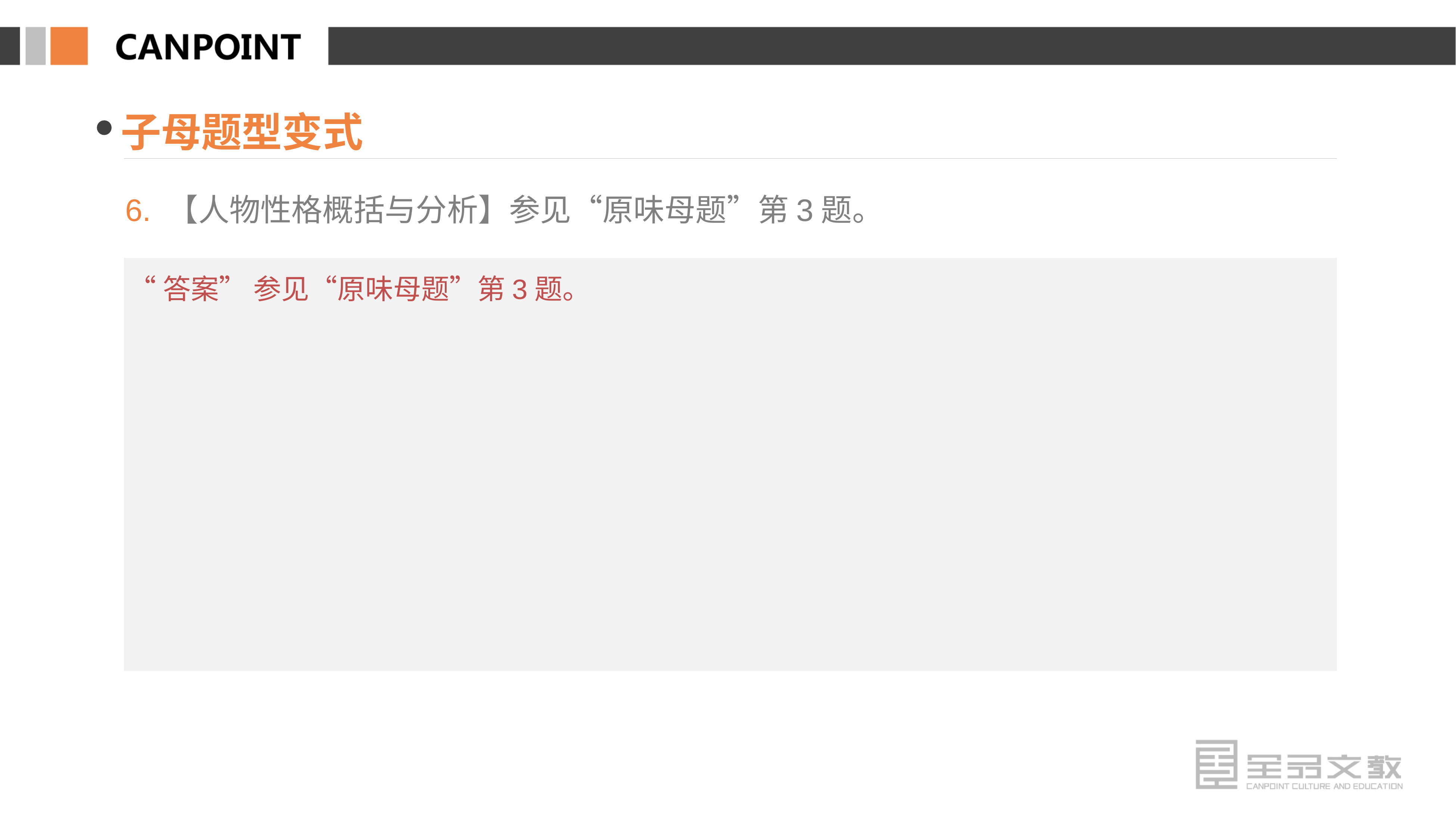

子母题型变式

6. 【人物性格概括与分析】参见“原味母题”第3题。

“答案” 参见“原味母题”第3题。